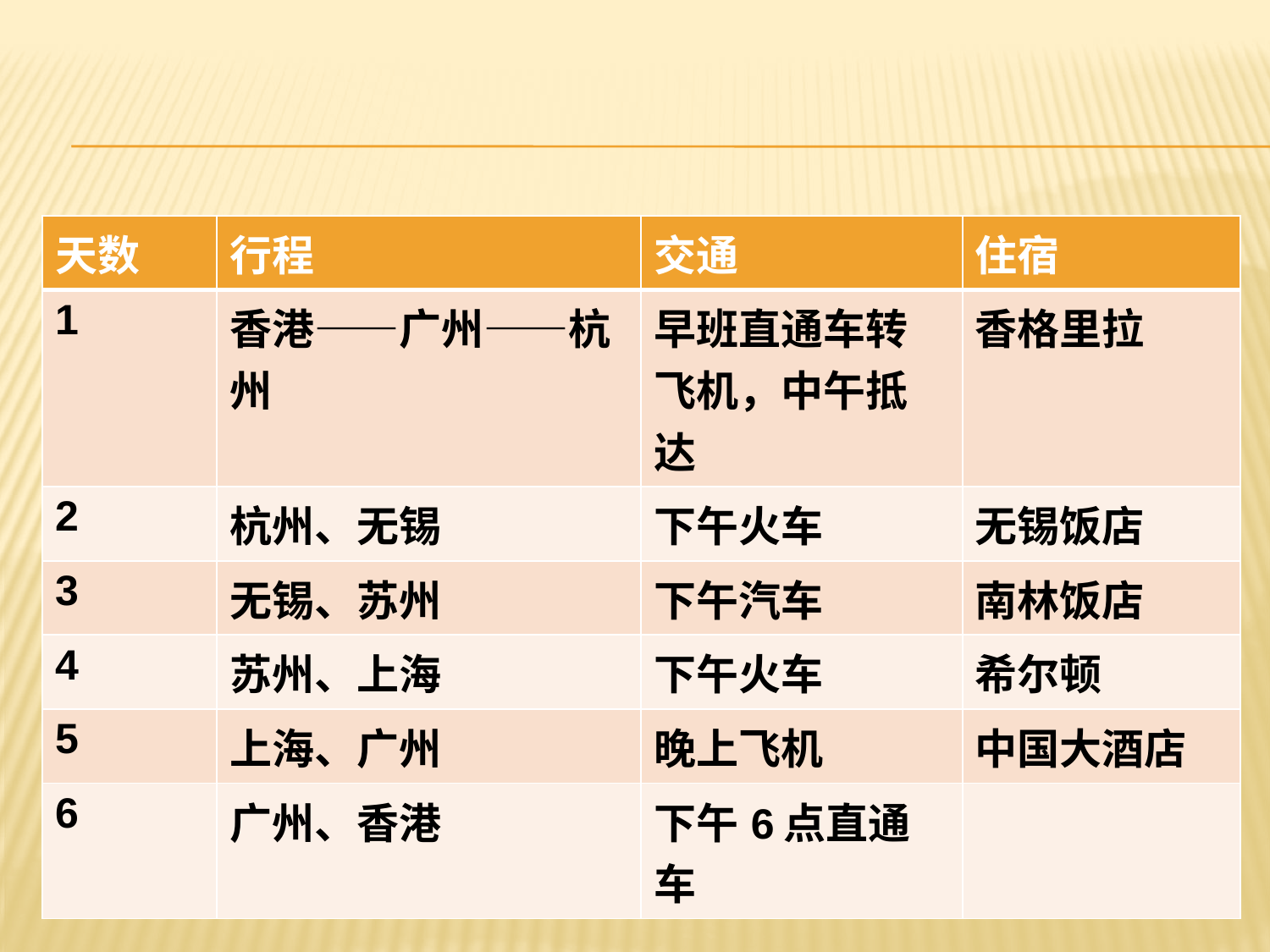

#
| 天数 | 行程 | 交通 | 住宿 |
| --- | --- | --- | --- |
| 1 | 香港——广州——杭州 | 早班直通车转飞机，中午抵达 | 香格里拉 |
| 2 | 杭州、无锡 | 下午火车 | 无锡饭店 |
| 3 | 无锡、苏州 | 下午汽车 | 南林饭店 |
| 4 | 苏州、上海 | 下午火车 | 希尔顿 |
| 5 | 上海、广州 | 晚上飞机 | 中国大酒店 |
| 6 | 广州、香港 | 下午6点直通车 |  |